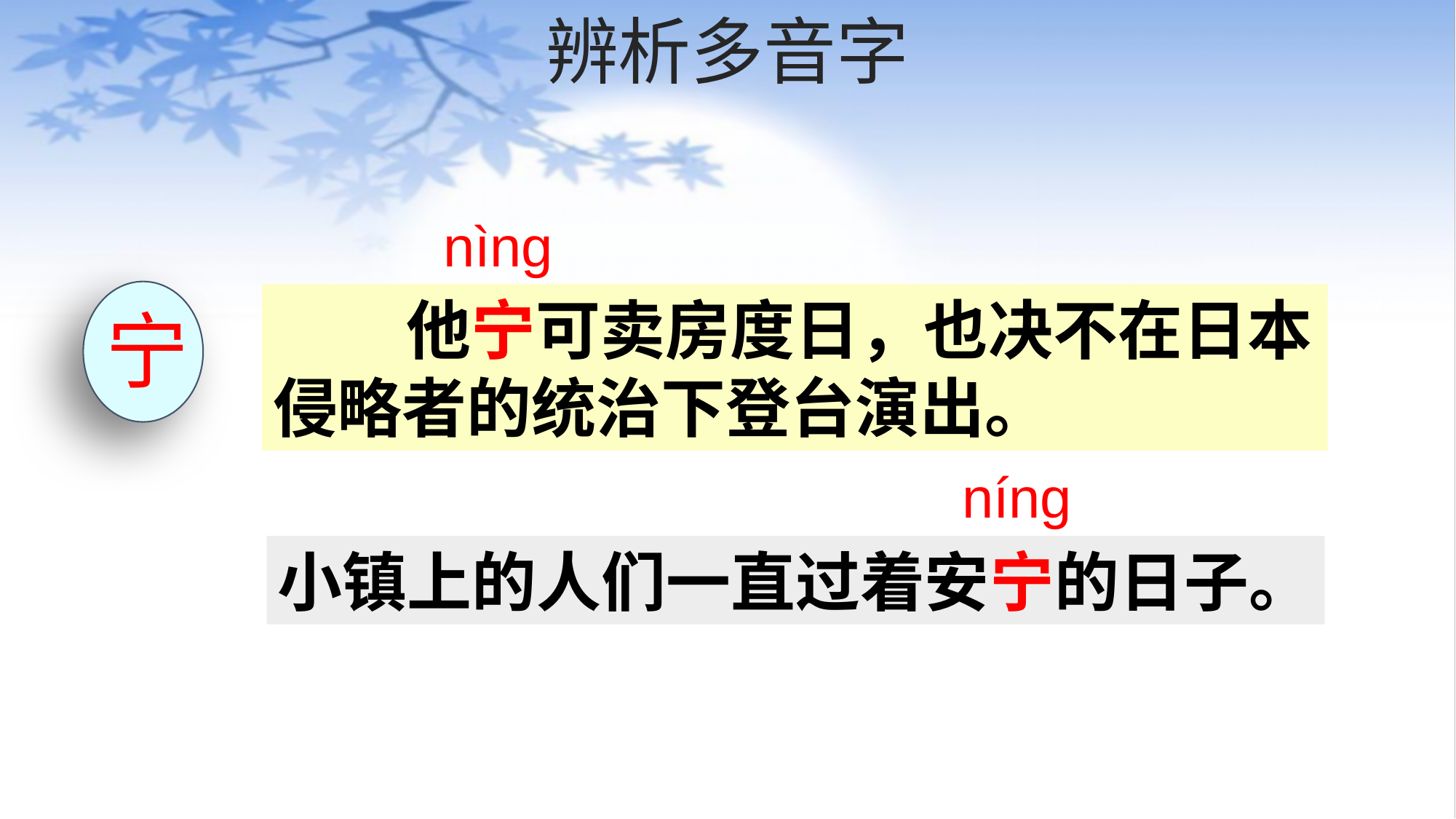

# 辨析多音字
nìng

宁
        他宁可卖房度日，也决不在日本侵略者的统治下登台演出。
níng
小镇上的人们一直过着安宁的日子。